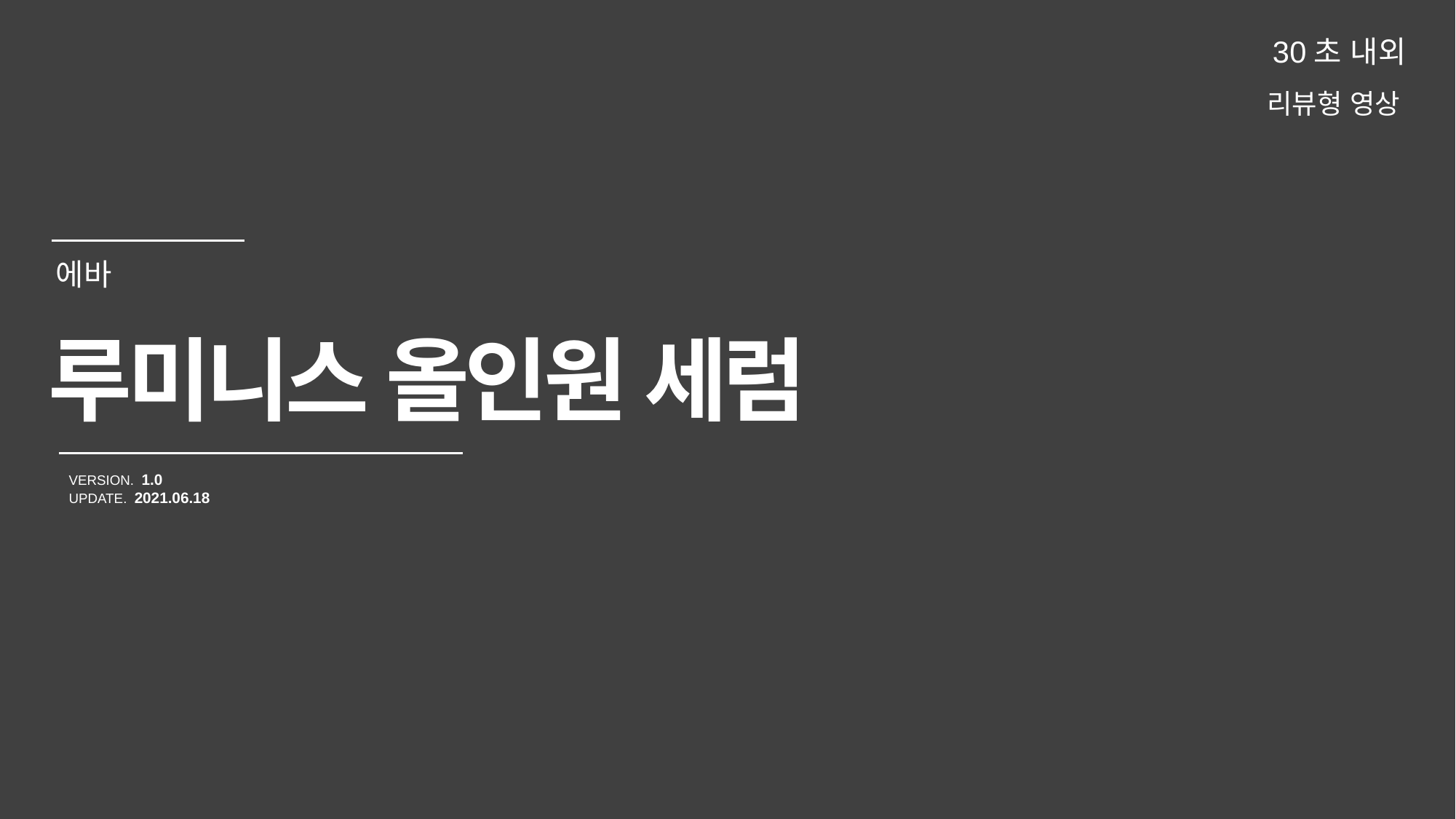

30초 내외
리뷰형 영상
루미니스 올인원 세럼
VERSION.  1.0
UPDATE.  2021.06.18

에바